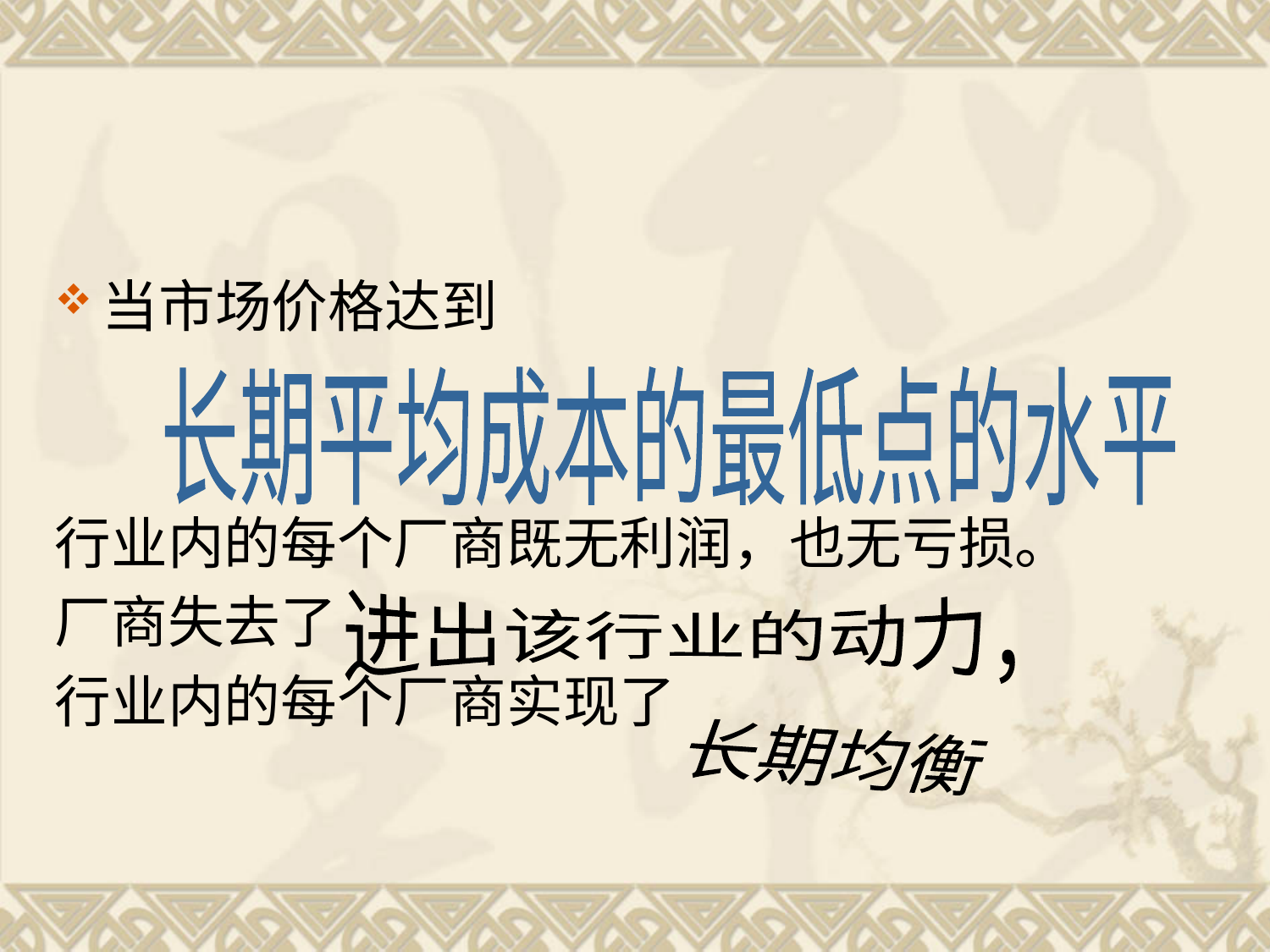

#
当市场价格达到

行业内的每个厂商既无利润，也无亏损。
厂商失去了
行业内的每个厂商实现了
长期平均成本的最低点的水平
进出该行业的动力，
长期均衡